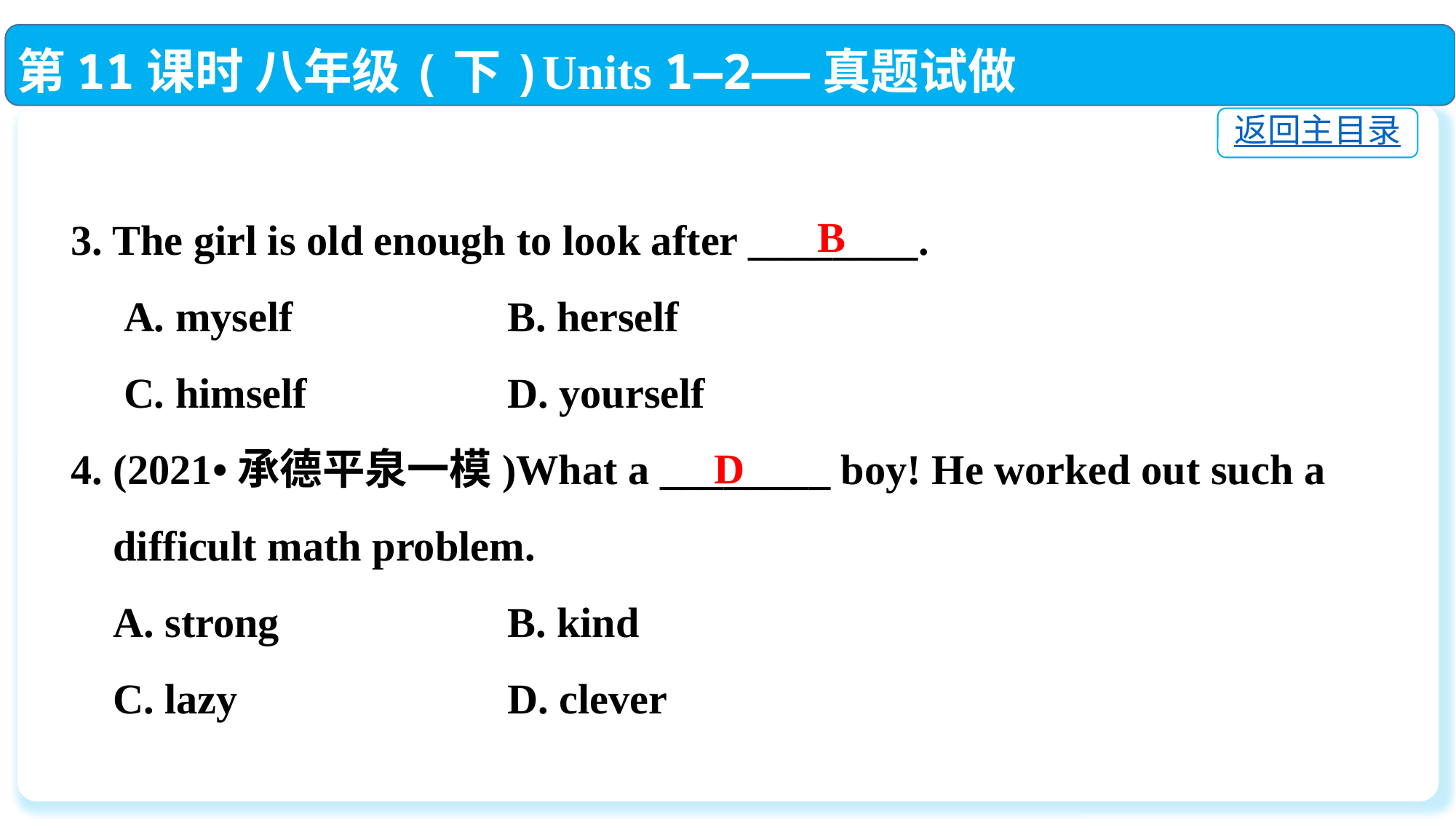

第11课时 八年级(下)Units 1—2——真题试做

返回主目录
3. The girl is old enough to look after ________.
     A. myself		B. herself
     C. himself		D. yourself
4. (2021•承德平泉一模)What a ________ boy! He worked out such a
    difficult math problem.
    A. strong			B. kind
    C. lazy              		D. clever
B
D